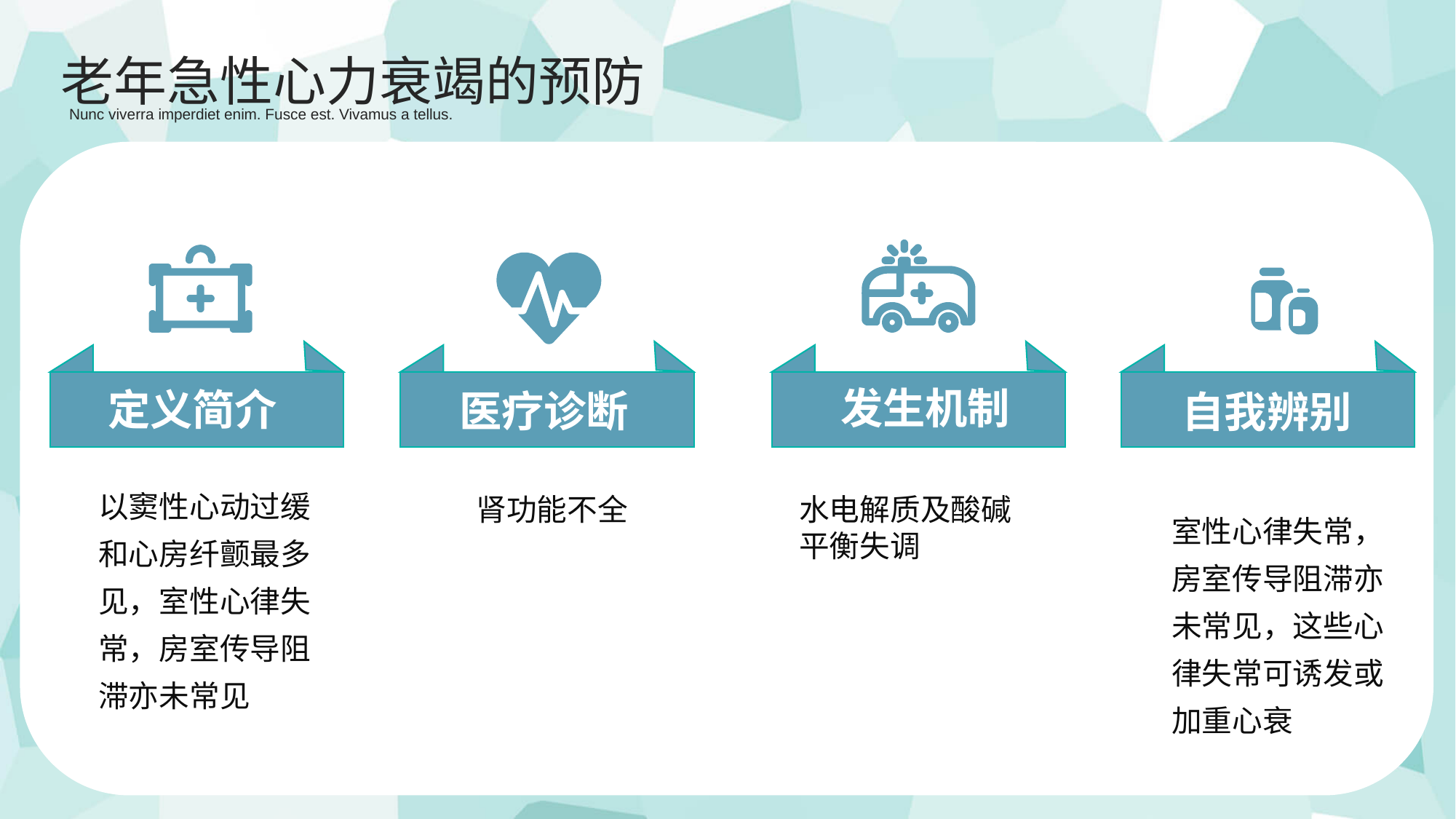

老年急性心力衰竭的预防
  Nunc viverra imperdiet enim. Fusce est. Vivamus a tellus.

定义简介

医疗诊断

发生机制

自我辨别
以窦性心动过缓和心房纤颤最多见，室性心律失常，房室传导阻滞亦未常见
肾功能不全
水电解质及酸碱平衡失调
室性心律失常，房室传导阻滞亦未常见，这些心律失常可诱发或加重心衰